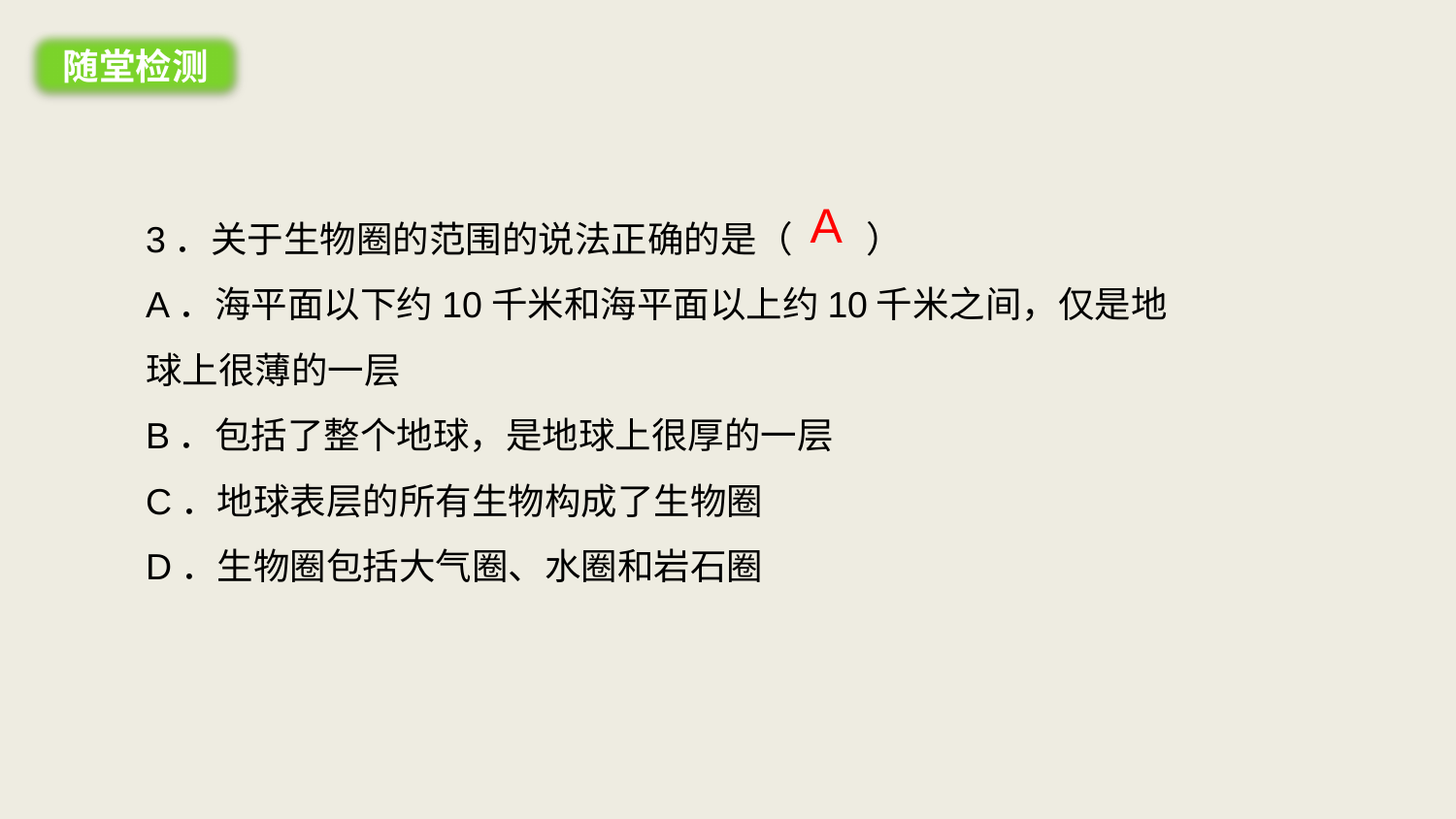

随堂检测
A
3．关于生物圈的范围的说法正确的是（　　）
A．海平面以下约10千米和海平面以上约10千米之间，仅是地球上很薄的一层
B．包括了整个地球，是地球上很厚的一层
C．地球表层的所有生物构成了生物圈
D．生物圈包括大气圈、水圈和岩石圈